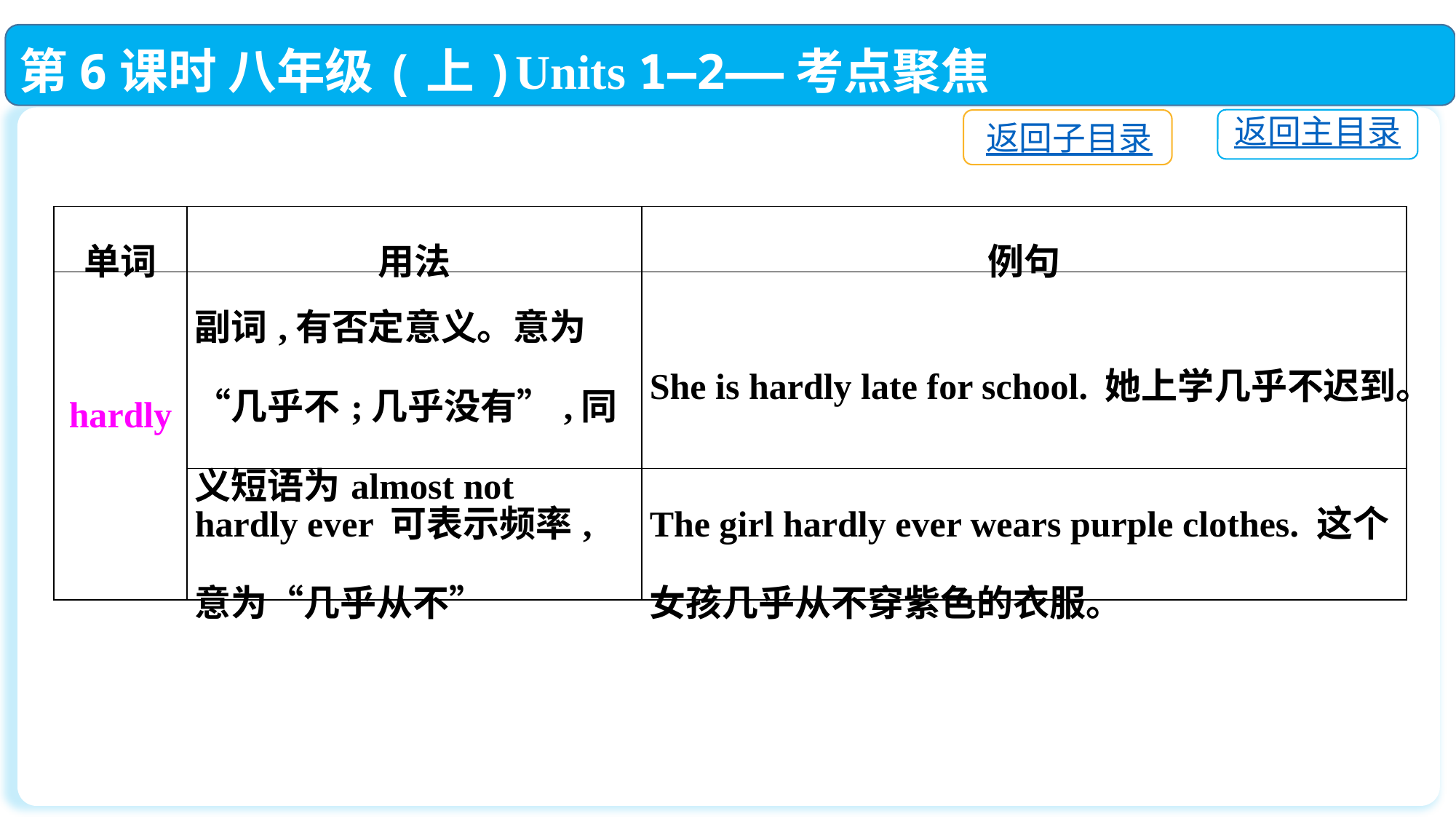

第6课时 八年级(上)Units 1—2——考点聚焦

返回主目录

返回子目录
| 单词 | 用法 | 例句 |
| --- | --- | --- |
| hardly | 副词,有否定意义。意为“几乎不;几乎没有”,同义短语为almost not | She is hardly late for school. 她上学几乎不迟到。 |
|  | hardly ever 可表示频率,意为“几乎从不” | The girl hardly ever wears purple clothes. 这个女孩几乎从不穿紫色的衣服。 |